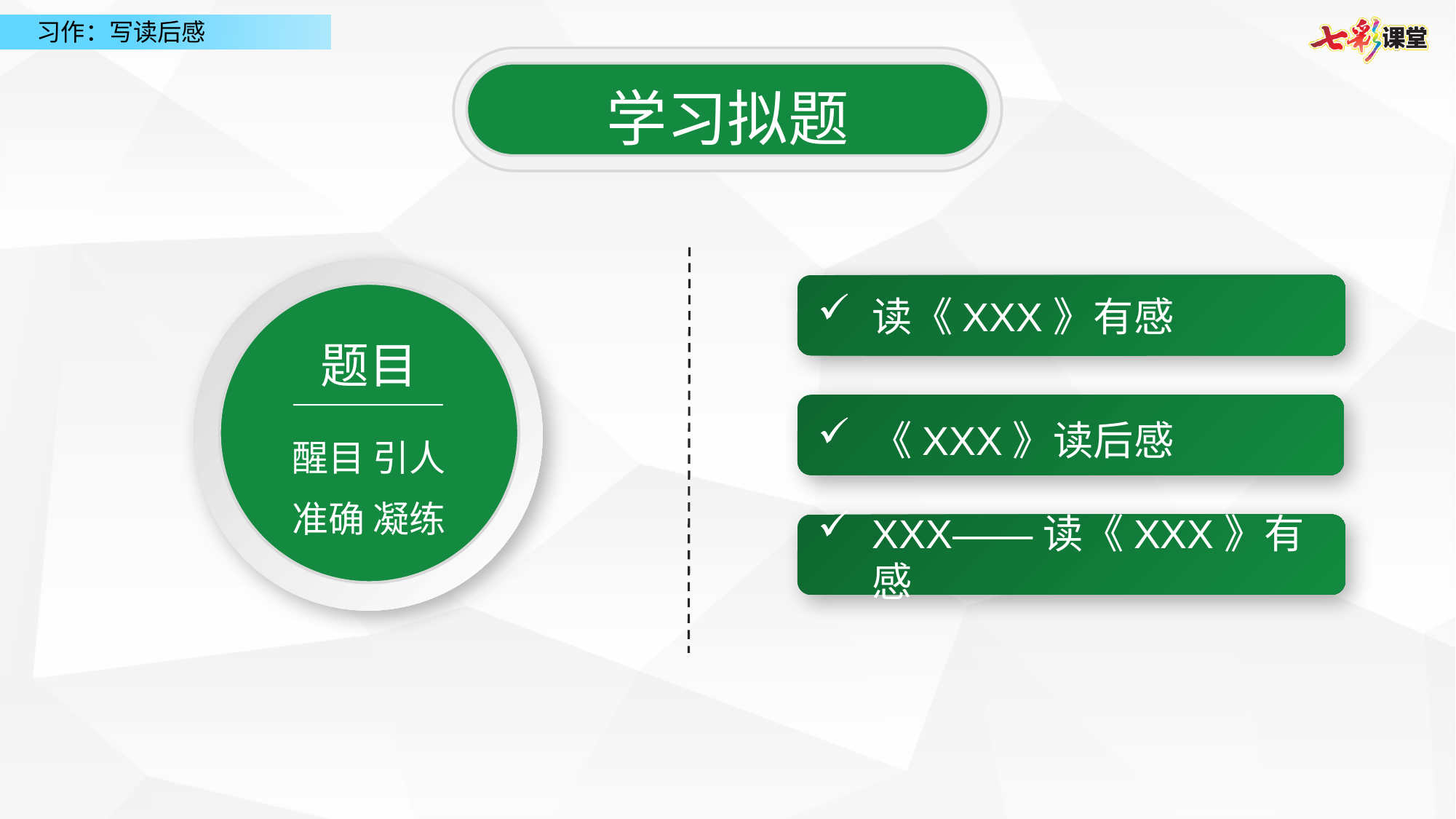

学习拟题

读《XXX》有感
题目

《XXX》读后感
醒目 引人
准确 凝练

XXX——读《XXX》有感